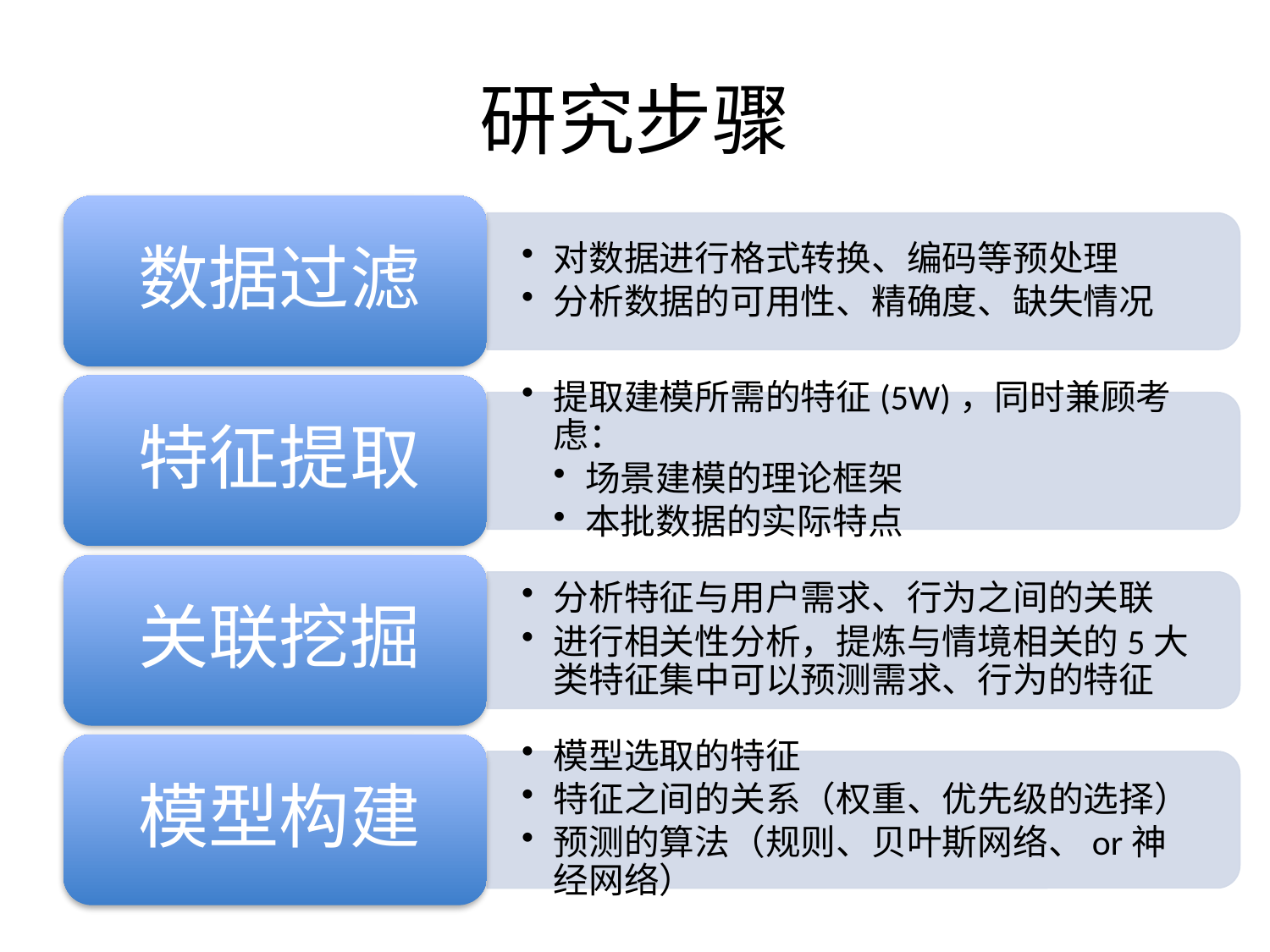

# 研究步骤
对数据进行格式转换、编码等预处理
分析数据的可用性、精确度、缺失情况
数据过滤
提取建模所需的特征(5W)，同时兼顾考虑：
场景建模的理论框架
本批数据的实际特点
特征提取
分析特征与用户需求、行为之间的关联
进行相关性分析，提炼与情境相关的5大类特征集中可以预测需求、行为的特征
关联挖掘
模型选取的特征
特征之间的关系（权重、优先级的选择）
预测的算法（规则、贝叶斯网络、or神经网络）
模型构建